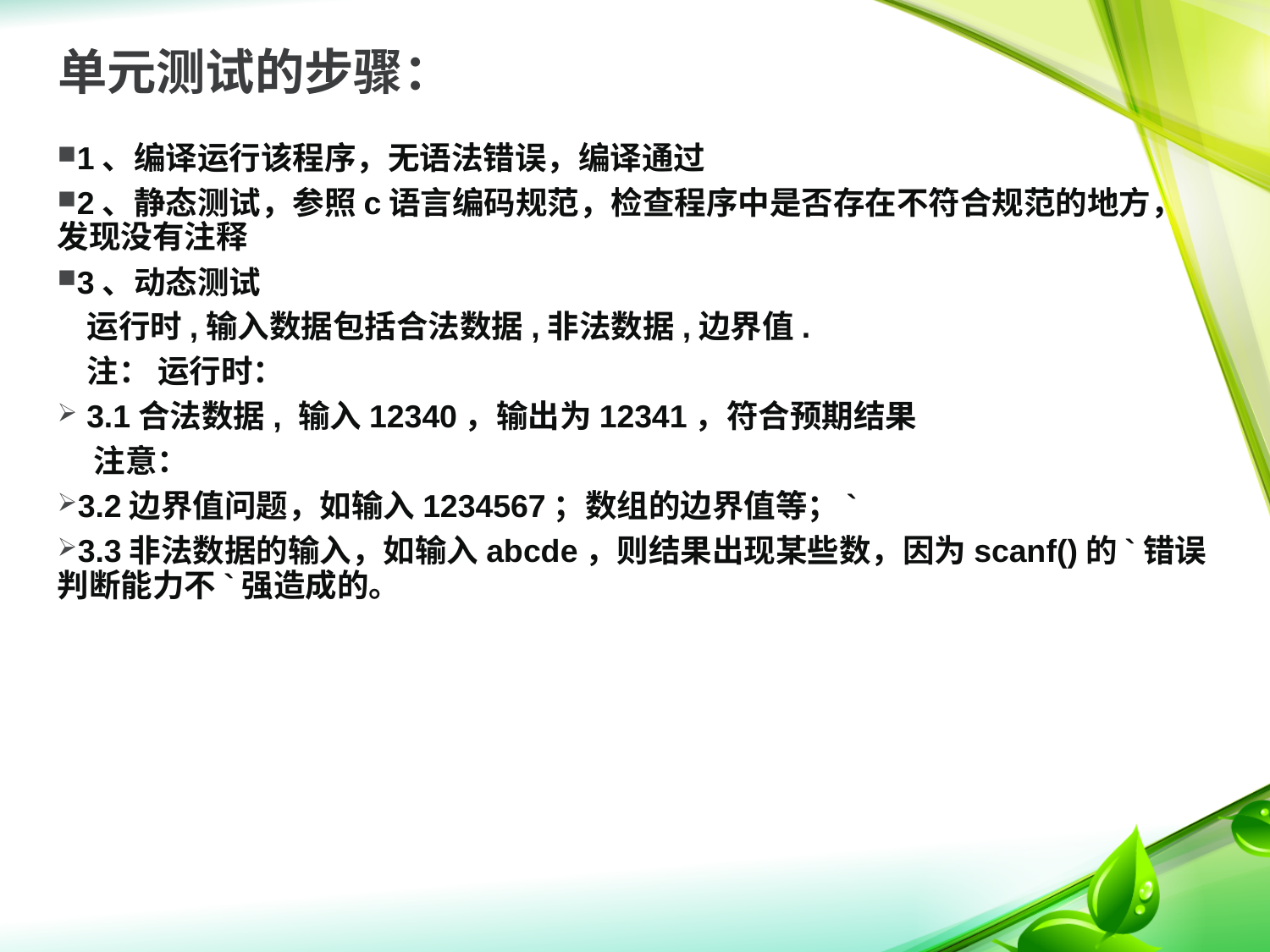

单元测试的步骤：
1、编译运行该程序，无语法错误，编译通过
2、静态测试，参照c语言编码规范，检查程序中是否存在不符合规范的地方，发现没有注释
3、动态测试
   运行时,输入数据包括合法数据,非法数据,边界值.
   注： 运行时：
 3.1合法数据, 输入12340，输出为12341，符合预期结果
    注意：
3.2边界值问题，如输入1234567；数组的边界值等；`
3.3非法数据的输入，如输入abcde，则结果出现某些数，因为scanf()的`错误判断能力不`强造成的。